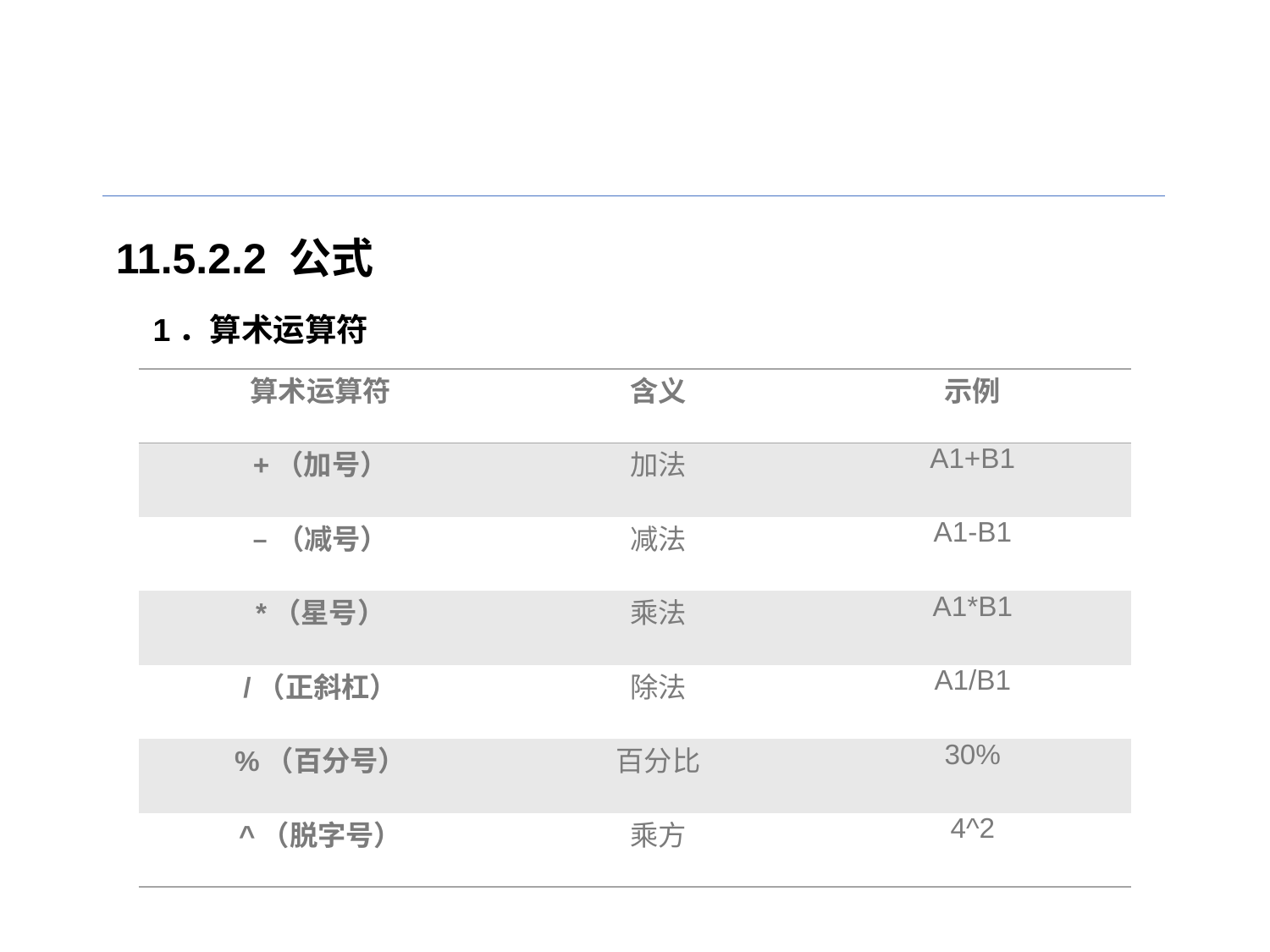

11.5.2.2 公式
1．算术运算符
| 算术运算符 | 含义 | 示例 |
| --- | --- | --- |
| +（加号） | 加法 | A1+B1 |
| –（减号） | 减法 | A1-B1 |
| \*（星号） | 乘法 | A1\*B1 |
| /（正斜杠） | 除法 | A1/B1 |
| %（百分号） | 百分比 | 30% |
| ^（脱字号） | 乘方 | 4^2 |